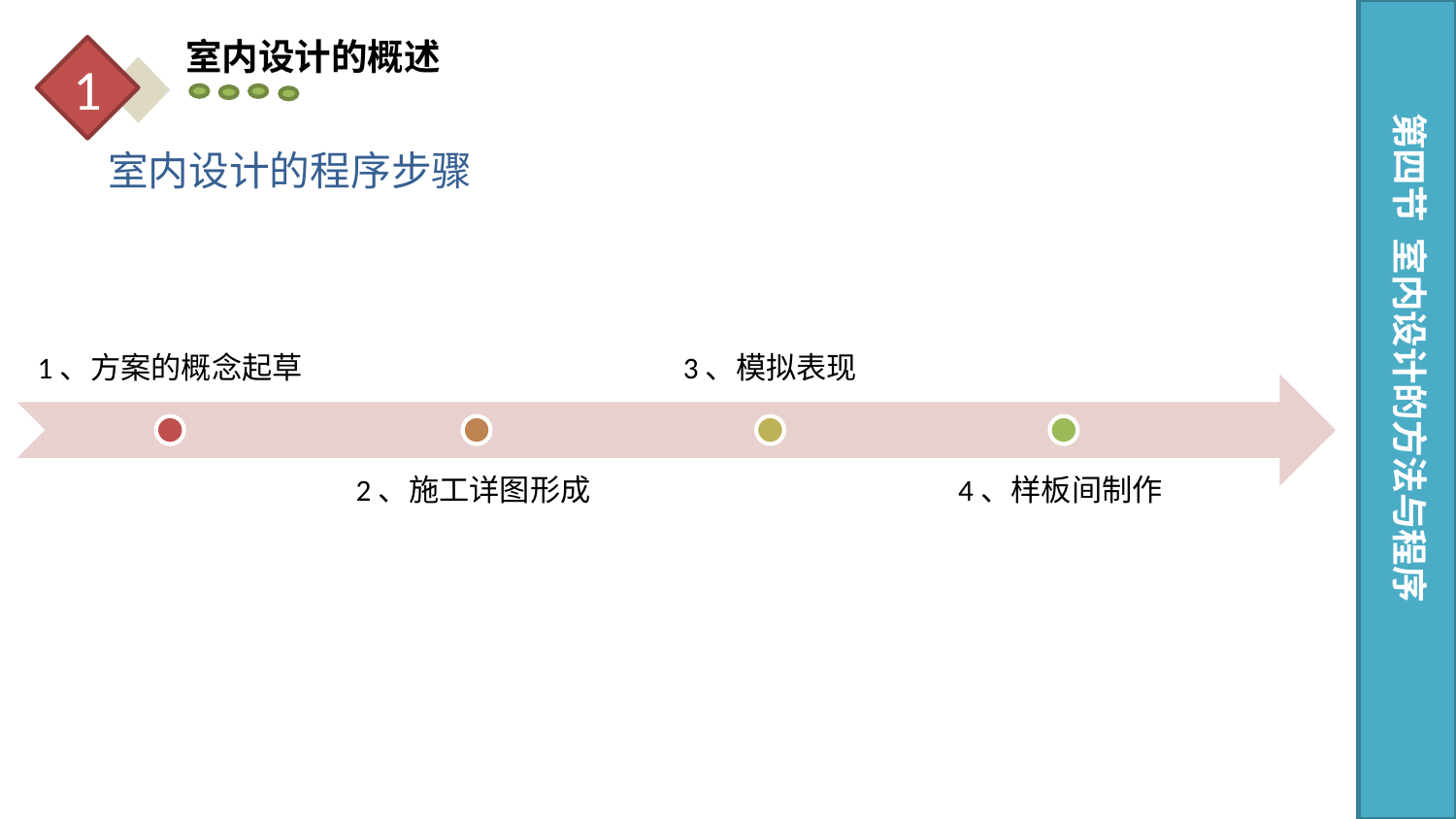

室内设计的概述
1

第四节  室内设计的方法与程序
室内设计的程序步骤

1、方案的概念起草
2、施工详图形成
3、模拟表现
4、样板间制作